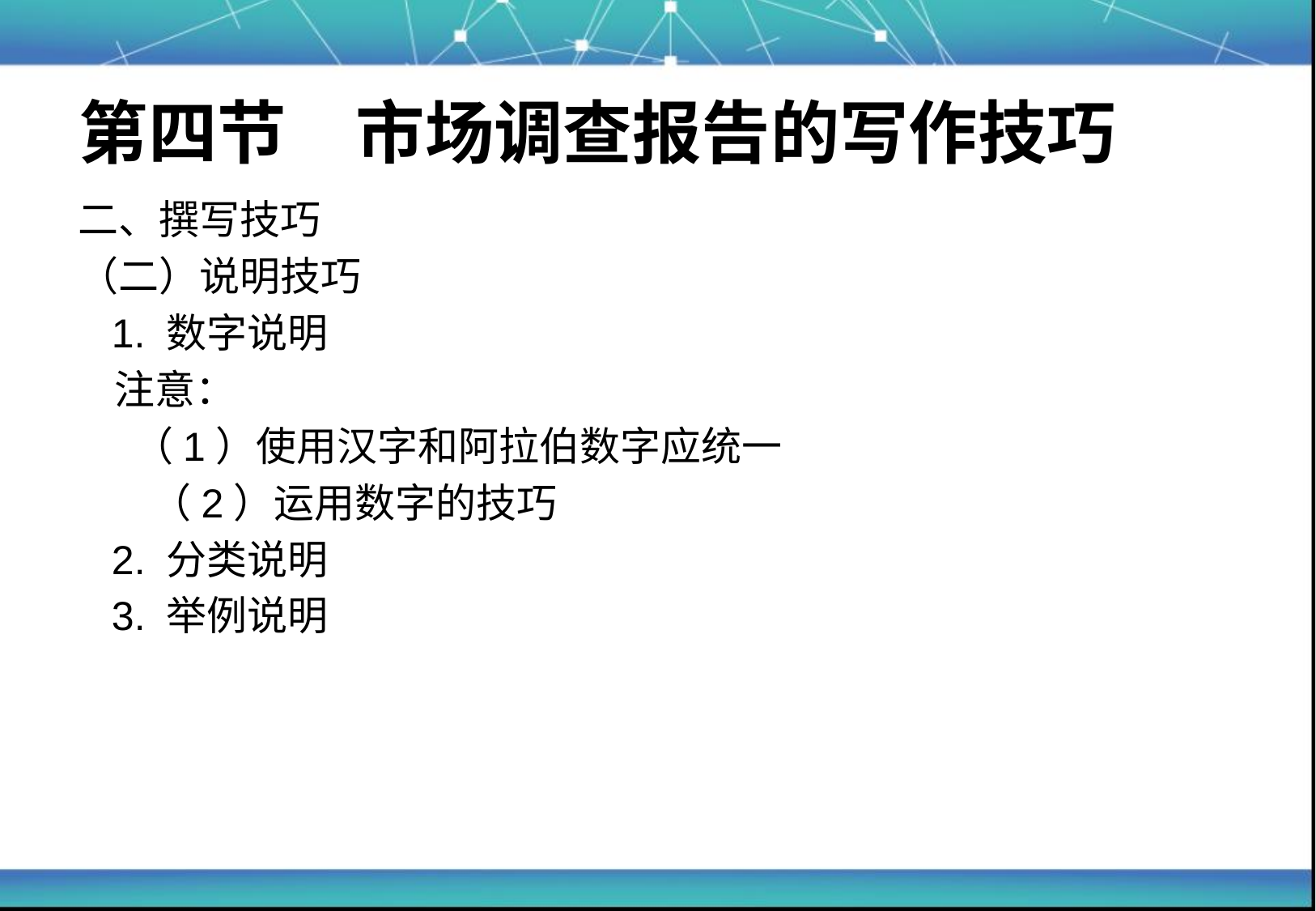

# 第四节　市场调查报告的写作技巧
二、撰写技巧
（二）说明技巧
   1. 数字说明
   注意：
     （1）使用汉字和阿拉伯数字应统一
	  （2）运用数字的技巧
   2. 分类说明
   3. 举例说明